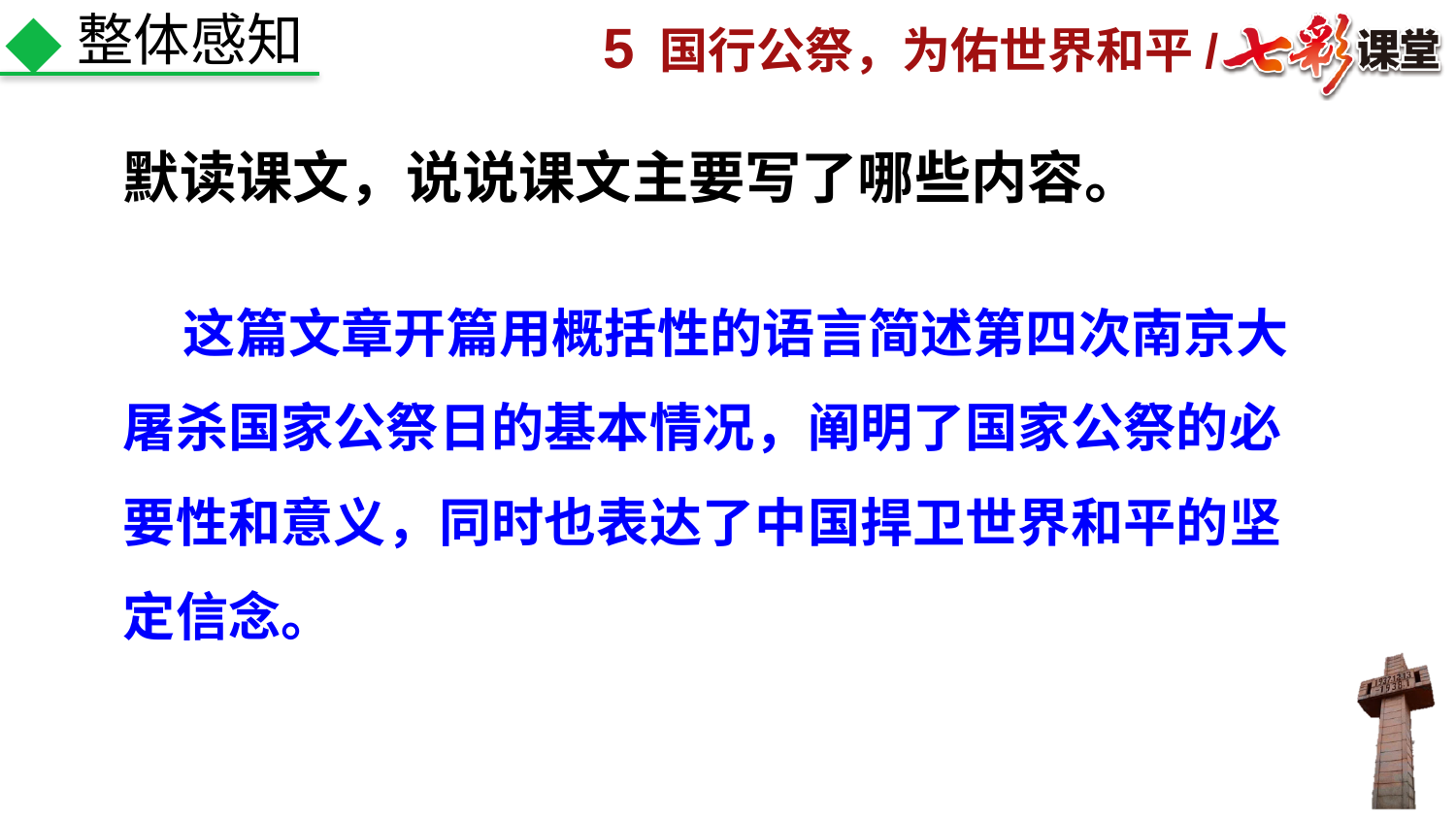

整体感知

默读课文，说说课文主要写了哪些内容。
    这篇文章开篇用概括性的语言简述第四次南京大屠杀国家公祭日的基本情况，阐明了国家公祭的必要性和意义，同时也表达了中国捍卫世界和平的坚定信念。